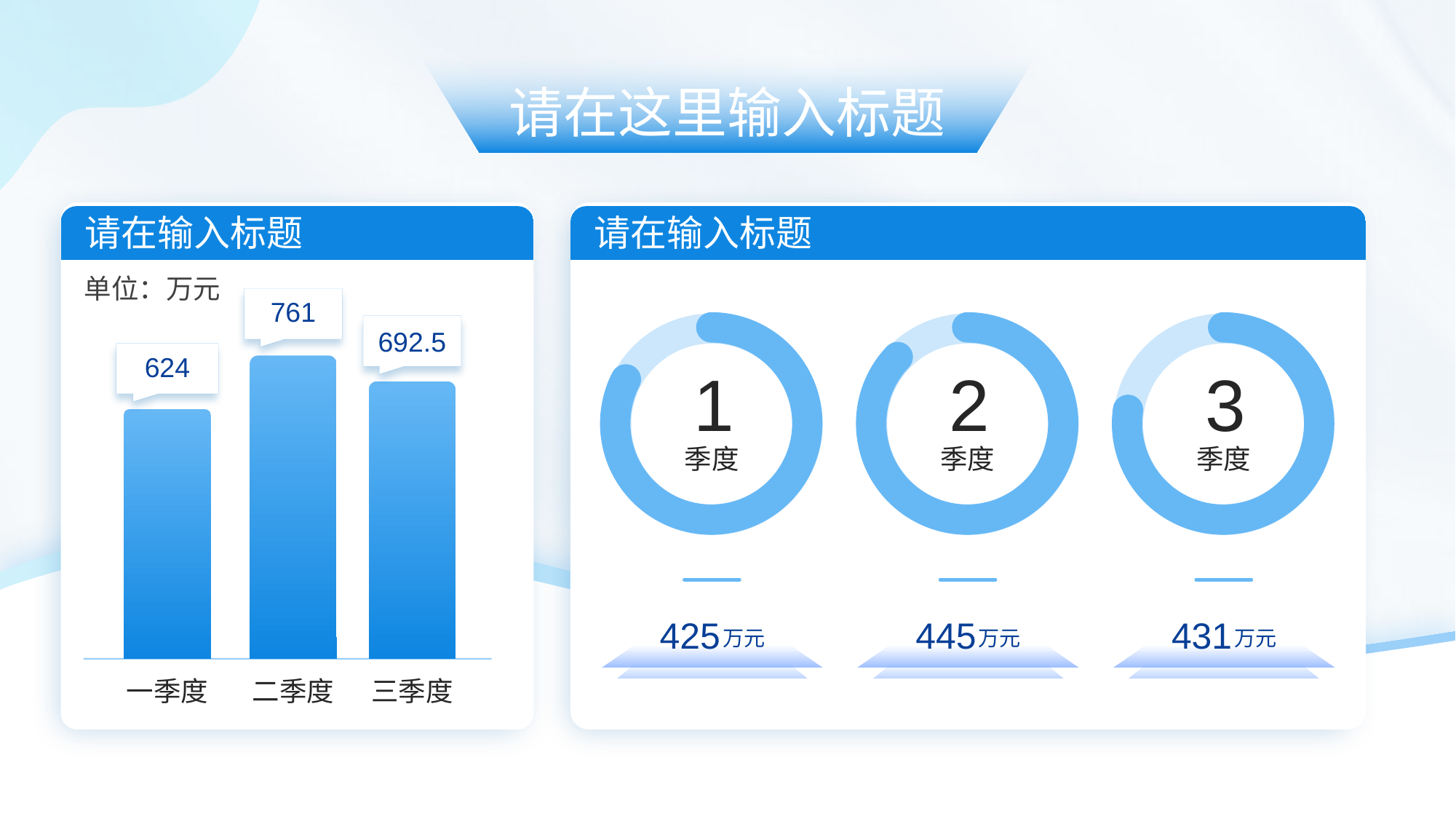

请在这里输入标题

请在输入标题
单位：万元

761

二季度

692.5

三季度

624

一季度

请在输入标题

1
季度
425
万元

2
季度
445
万元

3
季度
431
万元